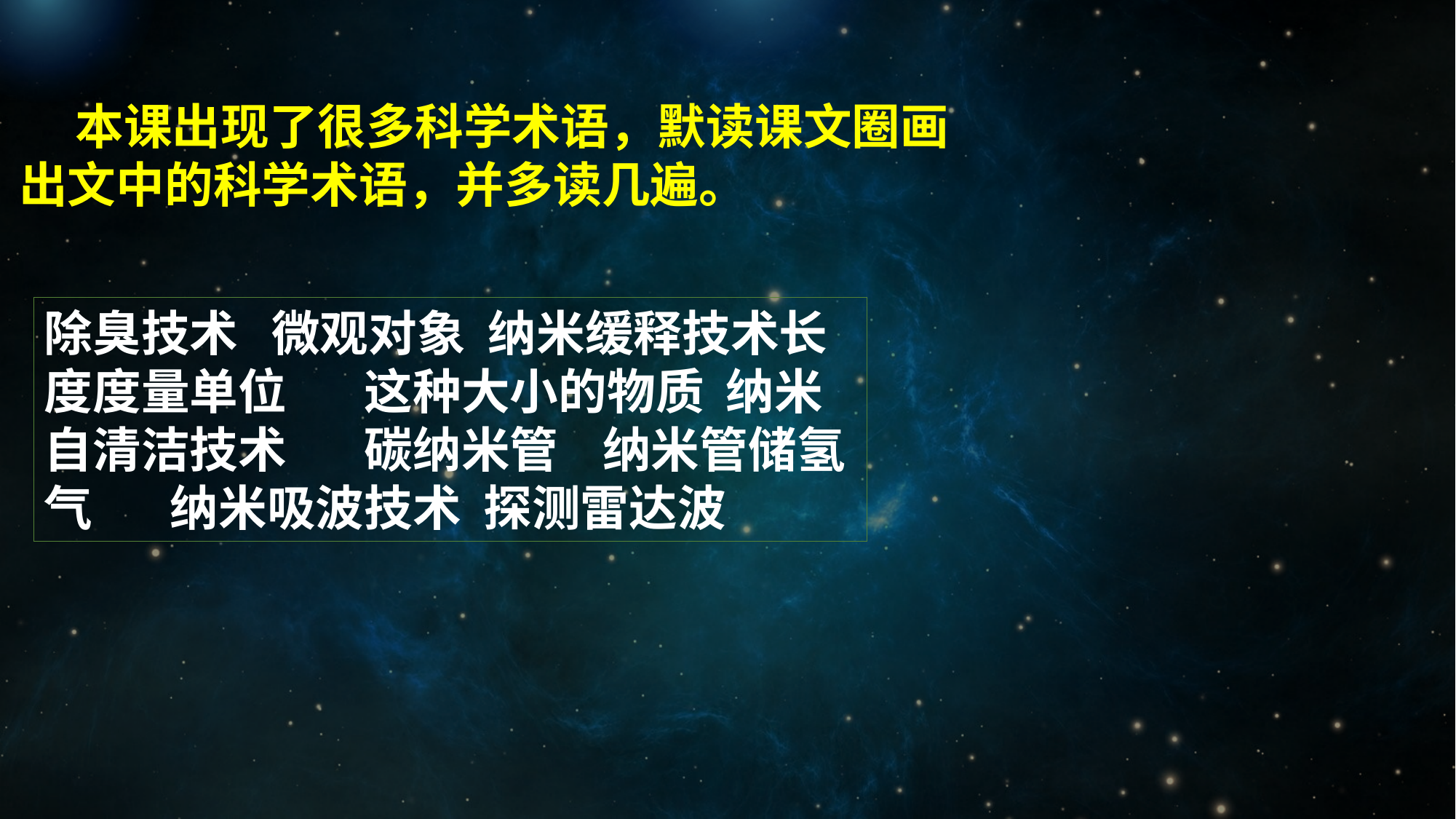

本课出现了很多科学术语，默读课文圈画出文中的科学术语，并多读几遍。
除臭技术   微观对象  纳米缓释技术长度度量单位       这种大小的物质  纳米自清洁技术       碳纳米管    纳米管储氢气       纳米吸波技术  探测雷达波